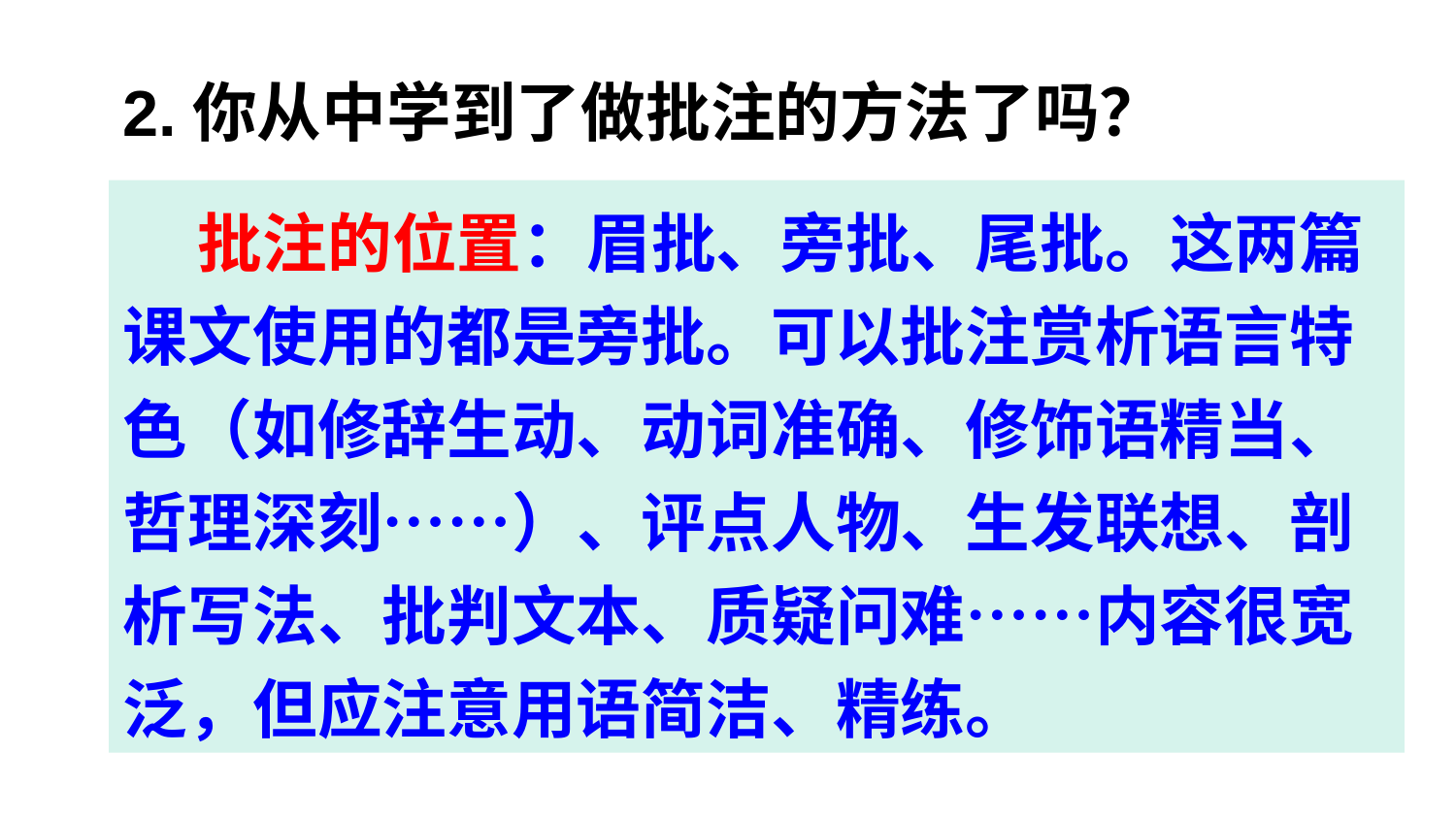

2.你从中学到了做批注的方法了吗？
    批注的位置：眉批、旁批、尾批。这两篇课文使用的都是旁批。可以批注赏析语言特色（如修辞生动、动词准确、修饰语精当、哲理深刻……）、评点人物、生发联想、剖析写法、批判文本、质疑问难……内容很宽泛，但应注意用语简洁、精练。